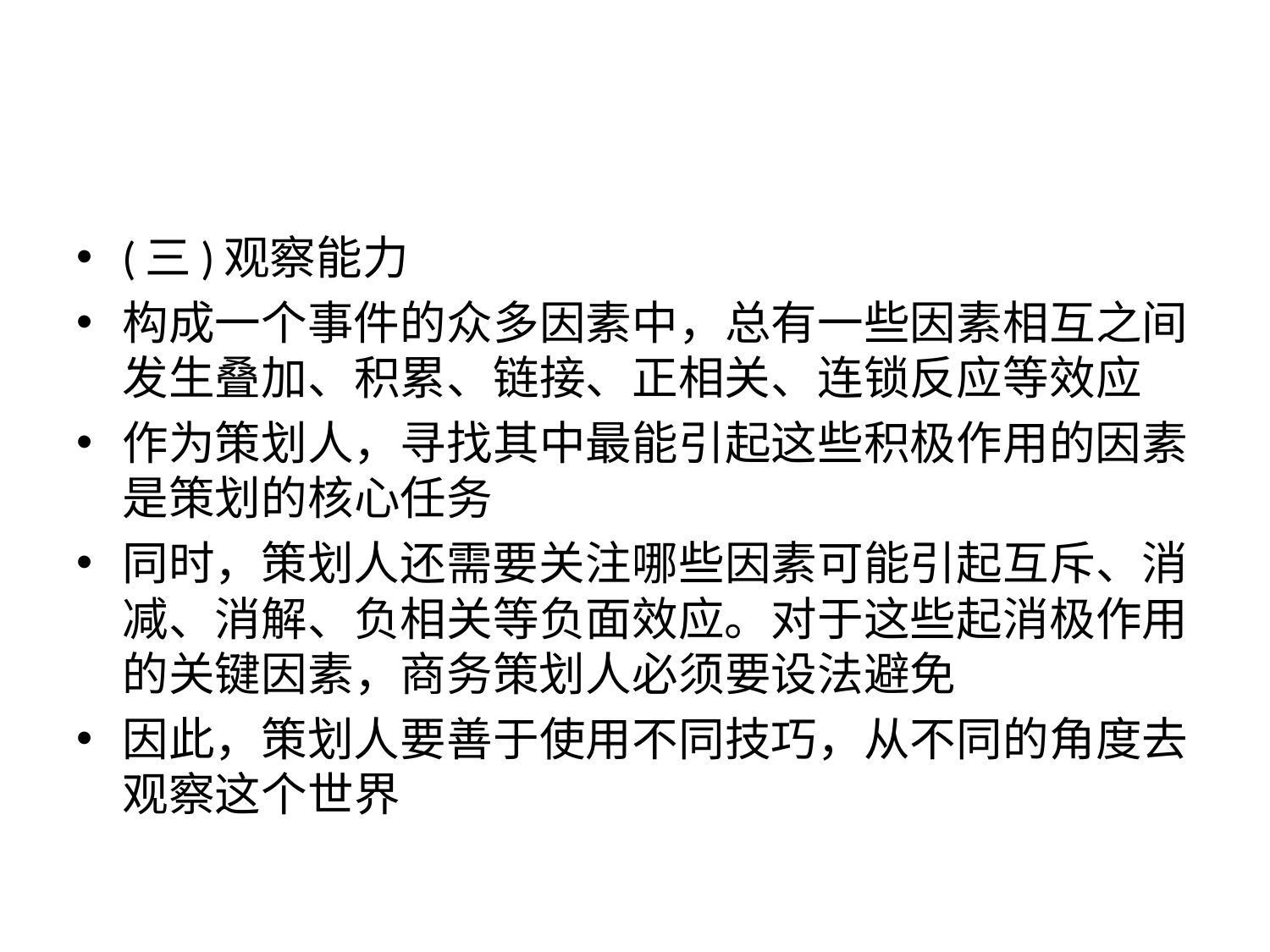

#
(三)观察能力
构成一个事件的众多因素中，总有一些因素相互之间发生叠加、积累、链接、正相关、连锁反应等效应
作为策划人，寻找其中最能引起这些积极作用的因素是策划的核心任务
同时，策划人还需要关注哪些因素可能引起互斥、消减、消解、负相关等负面效应。对于这些起消极作用的关键因素，商务策划人必须要设法避免
因此，策划人要善于使用不同技巧，从不同的角度去观察这个世界